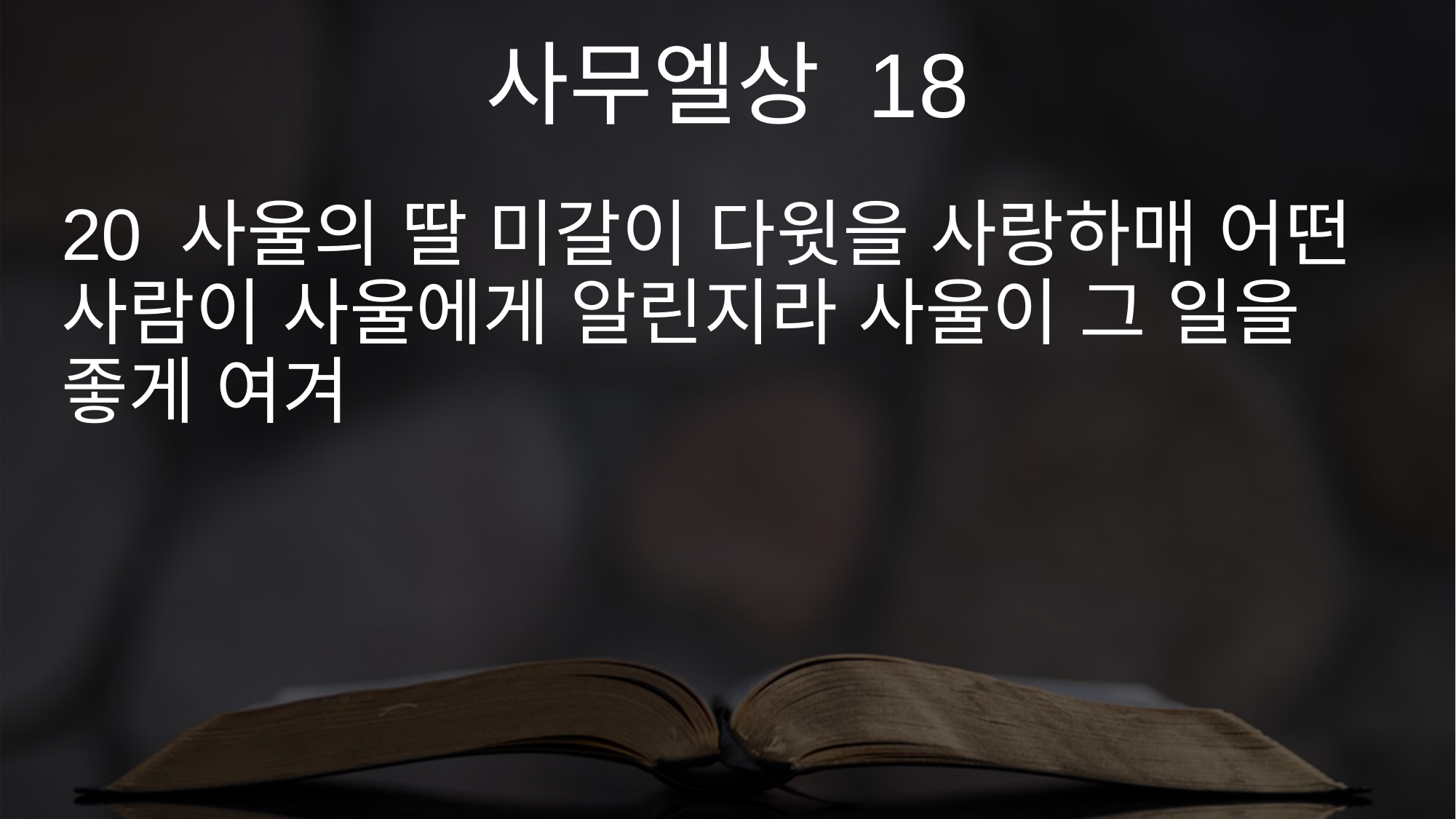

사무엘상 18
20 사울의 딸 미갈이 다윗을 사랑하매 어떤 사람이 사울에게 알린지라 사울이 그 일을 좋게 여겨